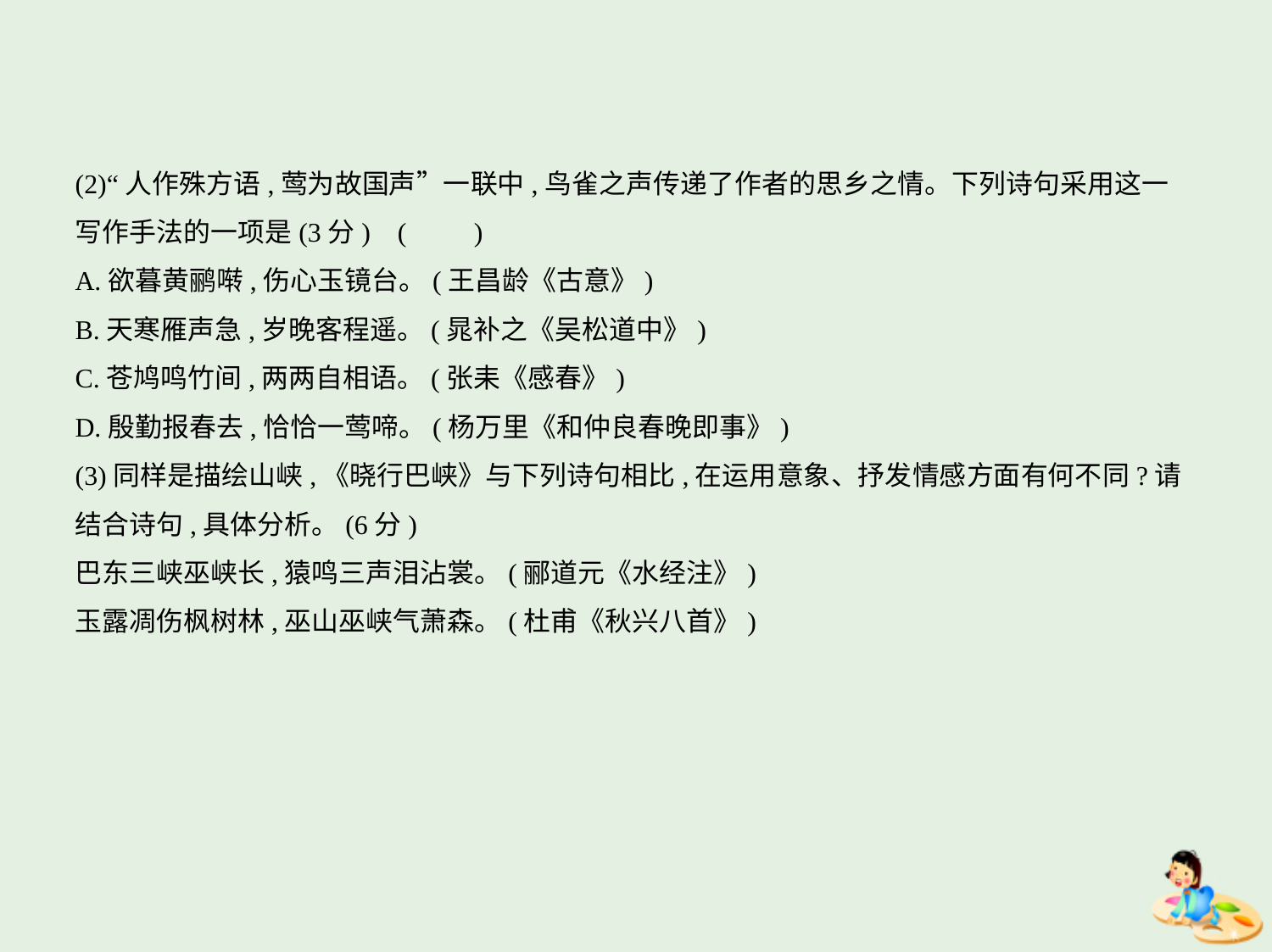

(2)“人作殊方语,莺为故国声”一联中,鸟雀之声传递了作者的思乡之情。下列诗句采用这一
写作手法的一项是(3分) (　　)
A.欲暮黄鹂啭,伤心玉镜台。(王昌龄《古意》)
B.天寒雁声急,岁晚客程遥。(晁补之《吴松道中》)
C.苍鸠鸣竹间,两两自相语。(张耒《感春》)
D.殷勤报春去,恰恰一莺啼。(杨万里《和仲良春晚即事》)
(3)同样是描绘山峡,《晓行巴峡》与下列诗句相比,在运用意象、抒发情感方面有何不同?请
结合诗句,具体分析。(6分)
巴东三峡巫峡长,猿鸣三声泪沾裳。(郦道元《水经注》)
玉露凋伤枫树林,巫山巫峡气萧森。(杜甫《秋兴八首》)